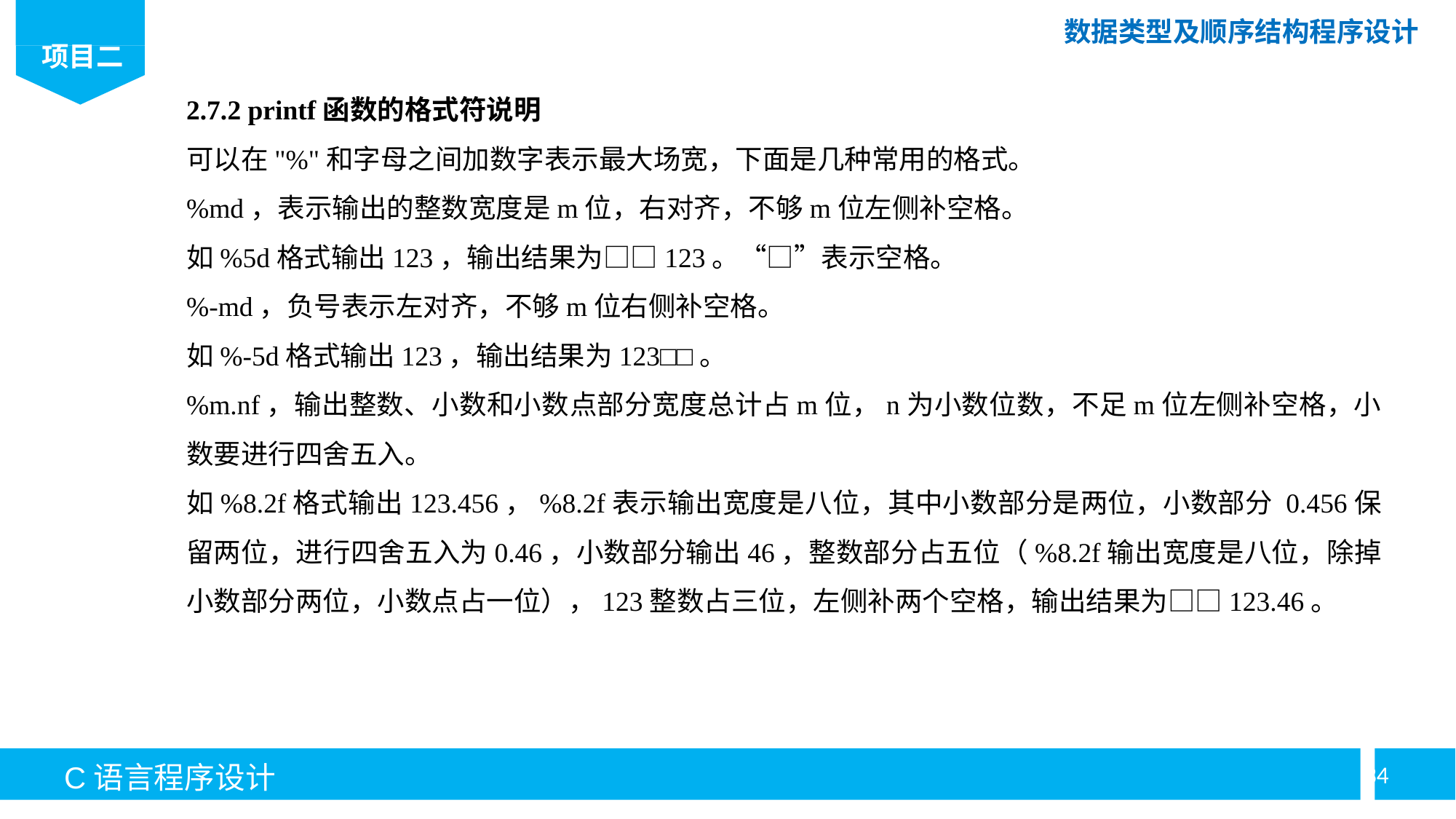

2.7.2 printf函数的格式符说明
可以在"%"和字母之间加数字表示最大场宽，下面是几种常用的格式。
%md，表示输出的整数宽度是m位，右对齐，不够m位左侧补空格。
如%5d格式输出123，输出结果为□□123。“□”表示空格。
%-md，负号表示左对齐，不够m位右侧补空格。
如%-5d格式输出123，输出结果为123□□。
%m.nf，输出整数、小数和小数点部分宽度总计占m位，n为小数位数，不足m位左侧补空格，小数要进行四舍五入。
如%8.2f格式输出123.456，%8.2f表示输出宽度是八位，其中小数部分是两位，小数部分 0.456保留两位，进行四舍五入为0.46，小数部分输出46，整数部分占五位（%8.2f输出宽度是八位，除掉小数部分两位，小数点占一位），123整数占三位，左侧补两个空格，输出结果为□□123.46。